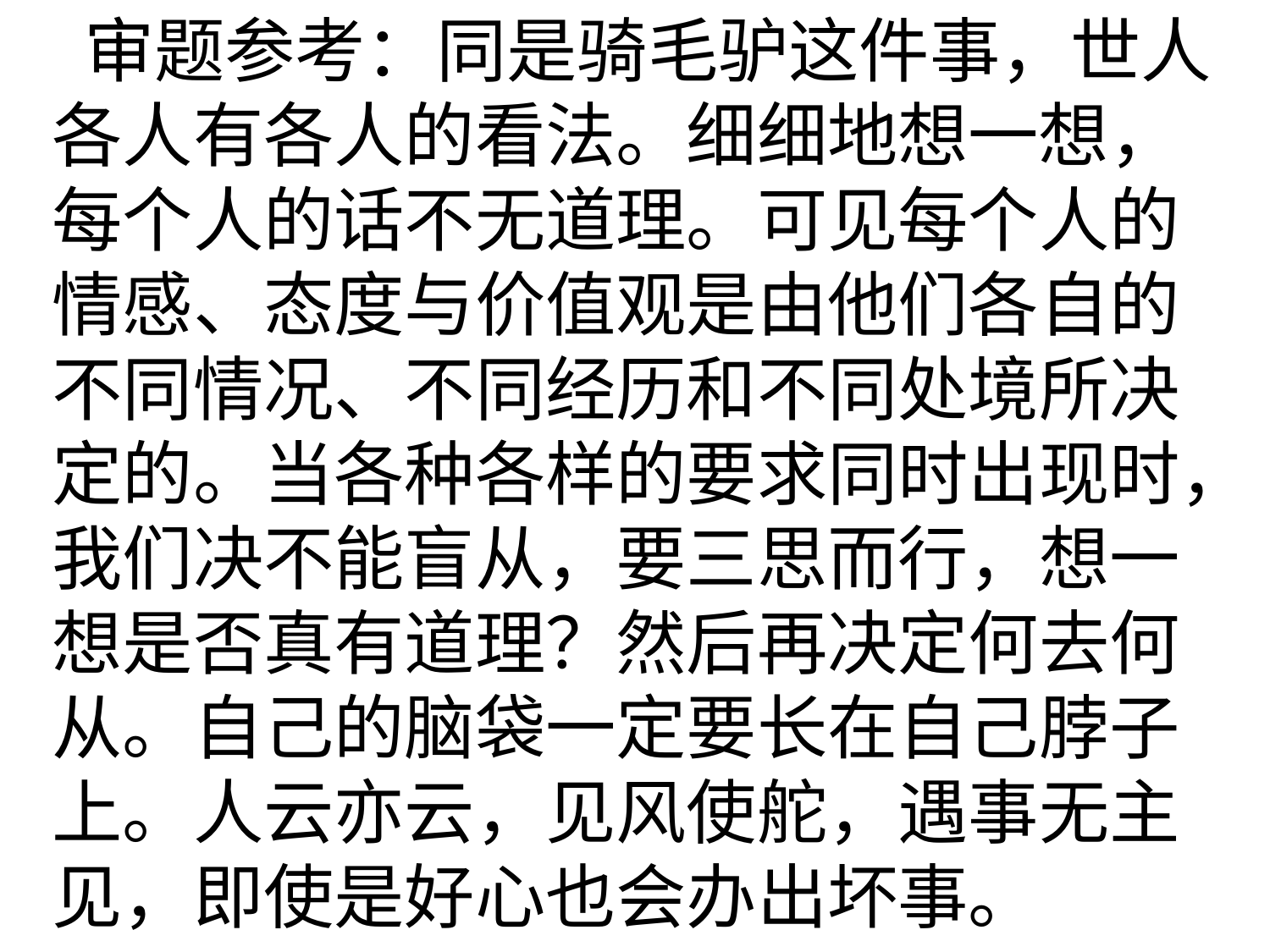

审题参考：同是骑毛驴这件事，世人各人有各人的看法。细细地想一想，每个人的话不无道理。可见每个人的情感、态度与价值观是由他们各自的不同情况、不同经历和不同处境所决定的。当各种各样的要求同时出现时，我们决不能盲从，要三思而行，想一想是否真有道理？然后再决定何去何从。自己的脑袋一定要长在自己脖子上。人云亦云，见风使舵，遇事无主见，即使是好心也会办出坏事。